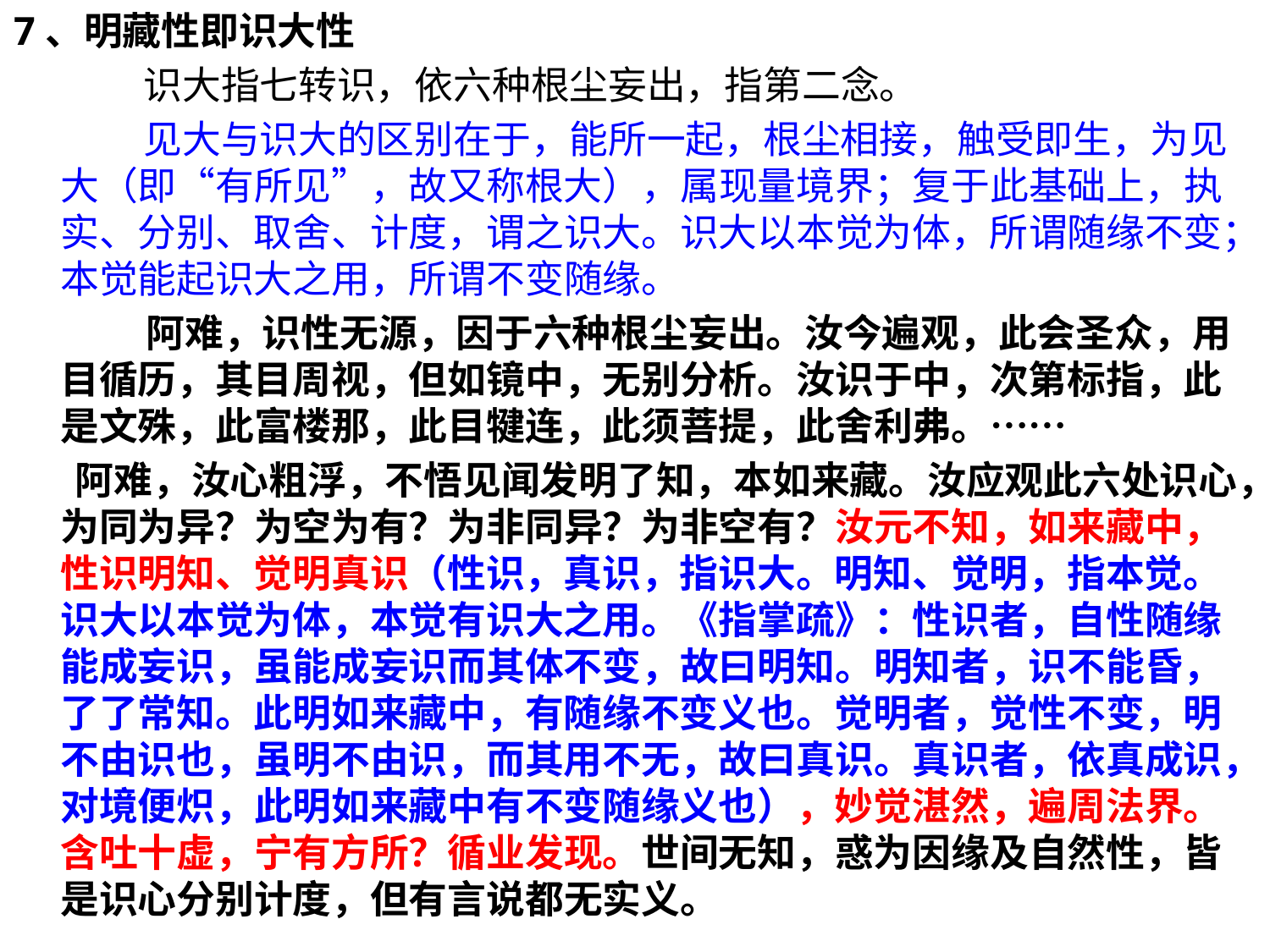

7、明藏性即识大性
              识大指七转识，依六种根尘妄出，指第二念。
              见大与识大的区别在于，能所一起，根尘相接，触受即生，为见大（即“有所见”，故又称根大），属现量境界；复于此基础上，执实、分别、取舍、计度，谓之识大。识大以本觉为体，所谓随缘不变；本觉能起识大之用，所谓不变随缘。
              阿难，识性无源，因于六种根尘妄出。汝今遍观，此会圣众，用目循历，其目周视，但如镜中，无别分析。汝识于中，次第标指，此是文殊，此富楼那，此目犍连，此须菩提，此舍利弗。……
      阿难，汝心粗浮，不悟见闻发明了知，本如来藏。汝应观此六处识心，为同为异？为空为有？为非同异？为非空有？汝元不知，如来藏中，性识明知、觉明真识（性识，真识，指识大。明知、觉明，指本觉。识大以本觉为体，本觉有识大之用。《指掌疏》：性识者，自性随缘能成妄识，虽能成妄识而其体不变，故曰明知。明知者，识不能昏，了了常知。此明如来藏中，有随缘不变义也。觉明者，觉性不变，明不由识也，虽明不由识，而其用不无，故曰真识。真识者，依真成识，对境便炽，此明如来藏中有不变随缘义也），妙觉湛然，遍周法界。含吐十虚，宁有方所？循业发现。世间无知，惑为因缘及自然性，皆是识心分别计度，但有言说都无实义。